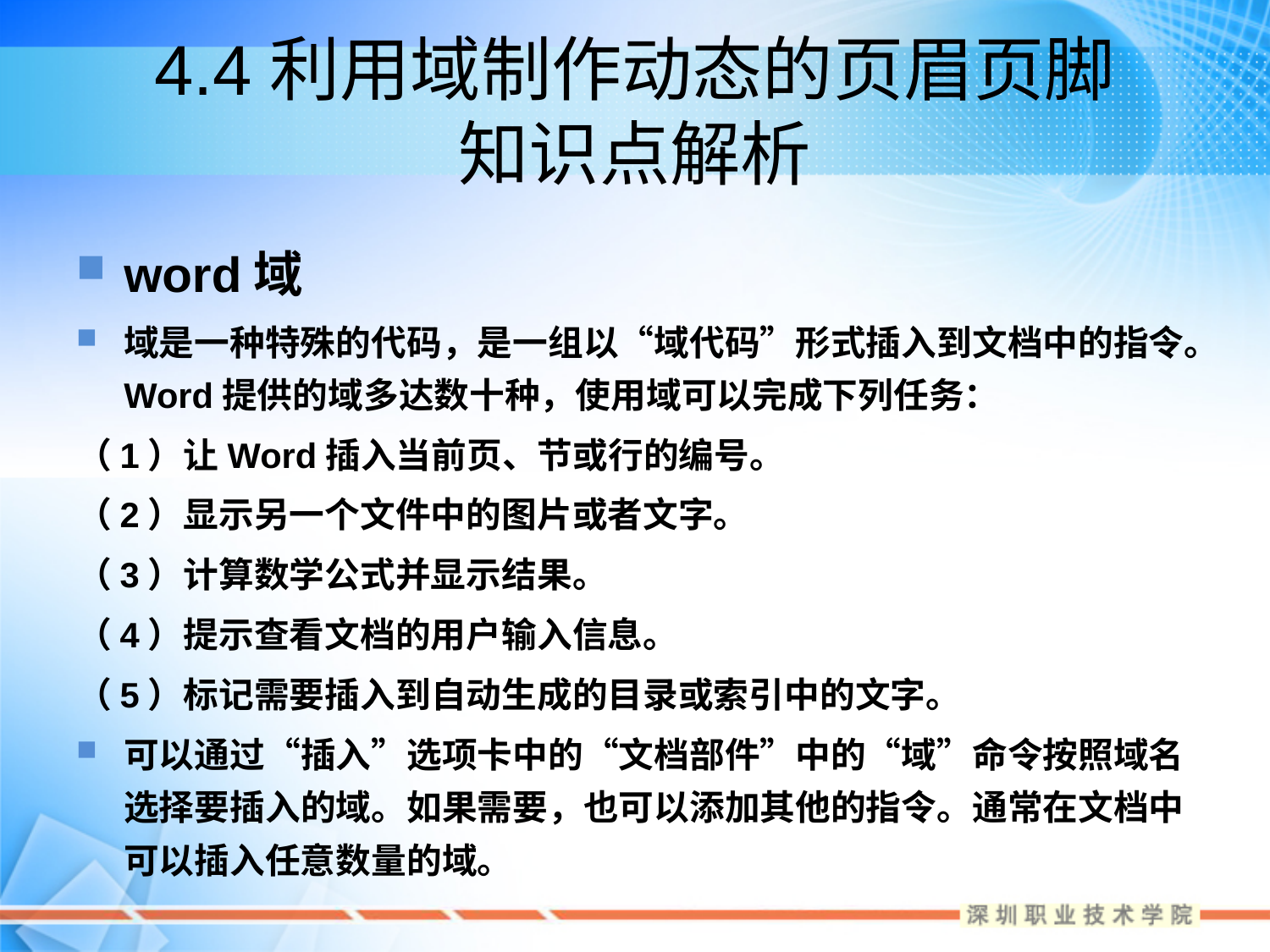

# 4.4利用域制作动态的页眉页脚 知识点解析
word域
域是一种特殊的代码，是一组以“域代码”形式插入到文档中的指令。Word提供的域多达数十种，使用域可以完成下列任务：
（1）让Word插入当前页、节或行的编号。
（2）显示另一个文件中的图片或者文字。
（3）计算数学公式并显示结果。
（4）提示查看文档的用户输入信息。
（5）标记需要插入到自动生成的目录或索引中的文字。
可以通过“插入”选项卡中的“文档部件”中的“域”命令按照域名选择要插入的域。如果需要，也可以添加其他的指令。通常在文档中可以插入任意数量的域。